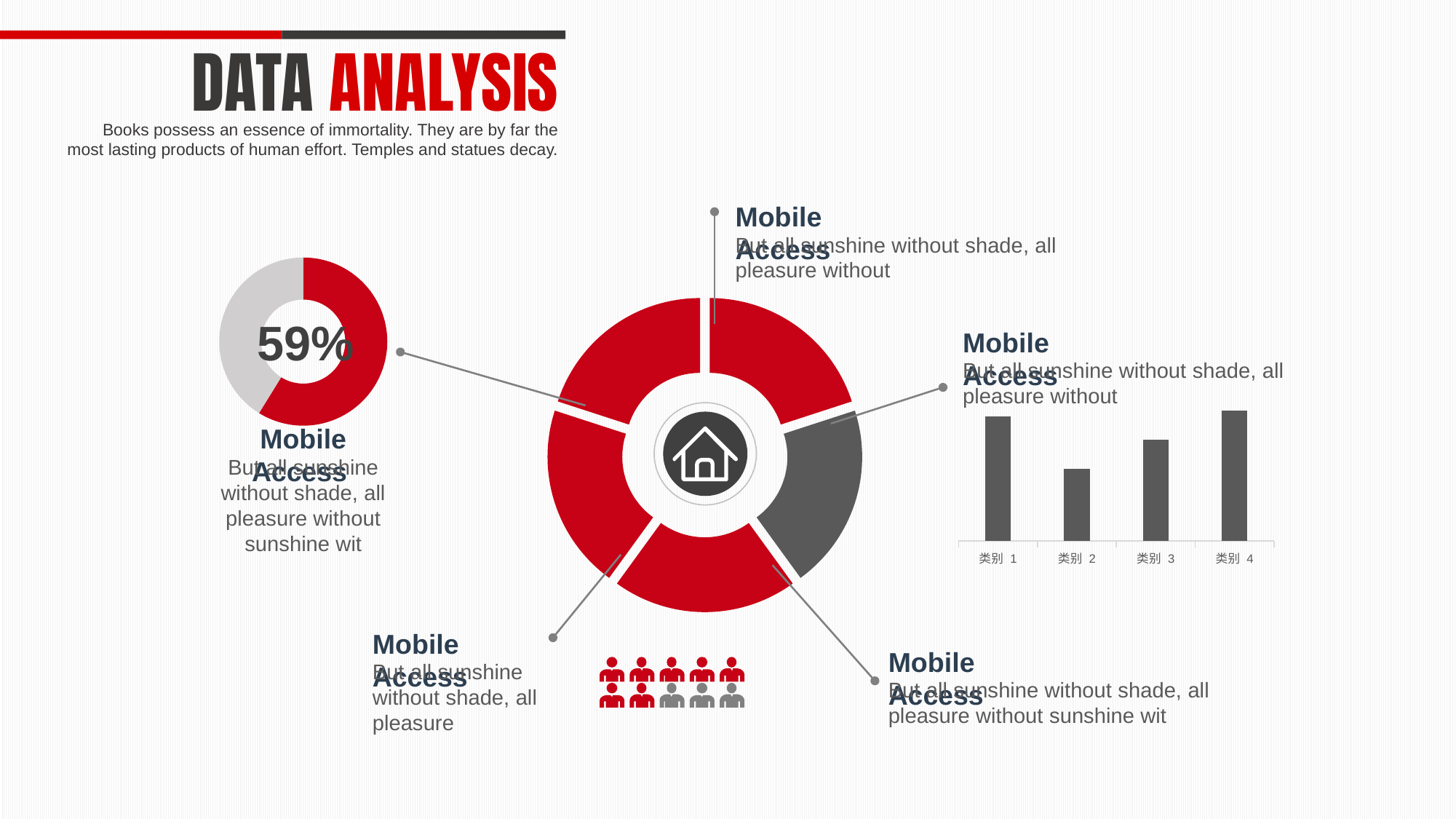

DATA ANALYSIS
Books possess an essence of immortality. They are by far the most lasting products of human effort. Temples and statues decay.
Mobile Access
But all sunshine without shade, all pleasure without

### Chart

| Category | 销售额 |
|---|---|
| 第一季度 | 100.0 |
| 第二季度 | 70.0 |
59%
Mobile Access
But all sunshine without shade, all pleasure without sunshine wit

### Chart

| Category | 销售额 |
|---|---|
| 第一季度 | 1.0 |
| 第二季度 | 1.0 |
| 第三季度 | 1.0 |
| 第四季度 | 1.0 |
Mobile Access
But all sunshine without shade, all pleasure without

### Chart

| Category | 系列 1 |
|---|---|
| 类别 1 | 4.3 |
| 类别 2 | 2.5 |
| 类别 3 | 3.5 |
| 类别 4 | 4.5 |

Mobile Access
But all sunshine without shade, all pleasure

Mobile Access
But all sunshine without shade, all pleasure without sunshine wit